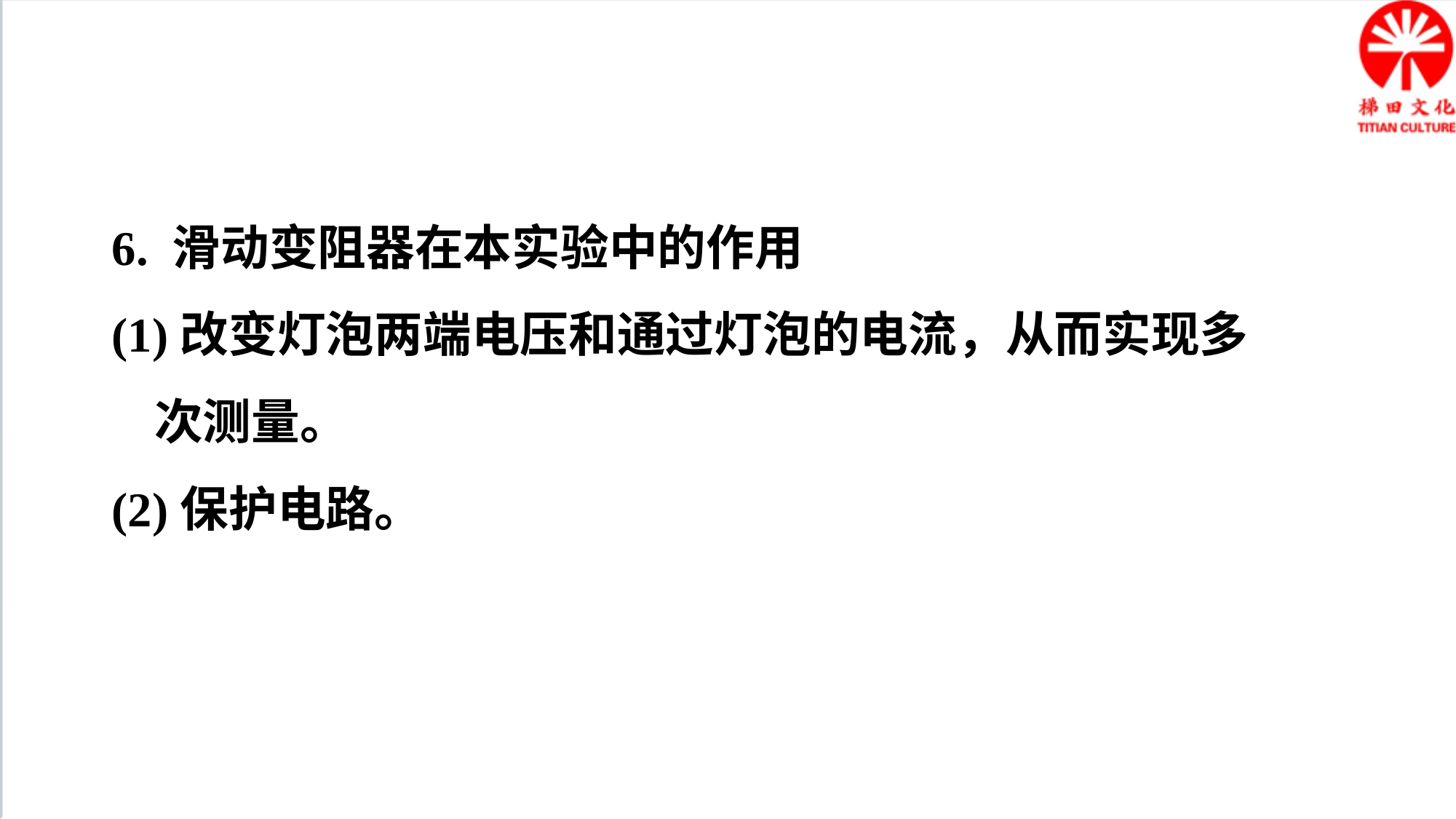

6. 滑动变阻器在本实验中的作用
(1)改变灯泡两端电压和通过灯泡的电流，从而实现多次测量。
(2)保护电路。